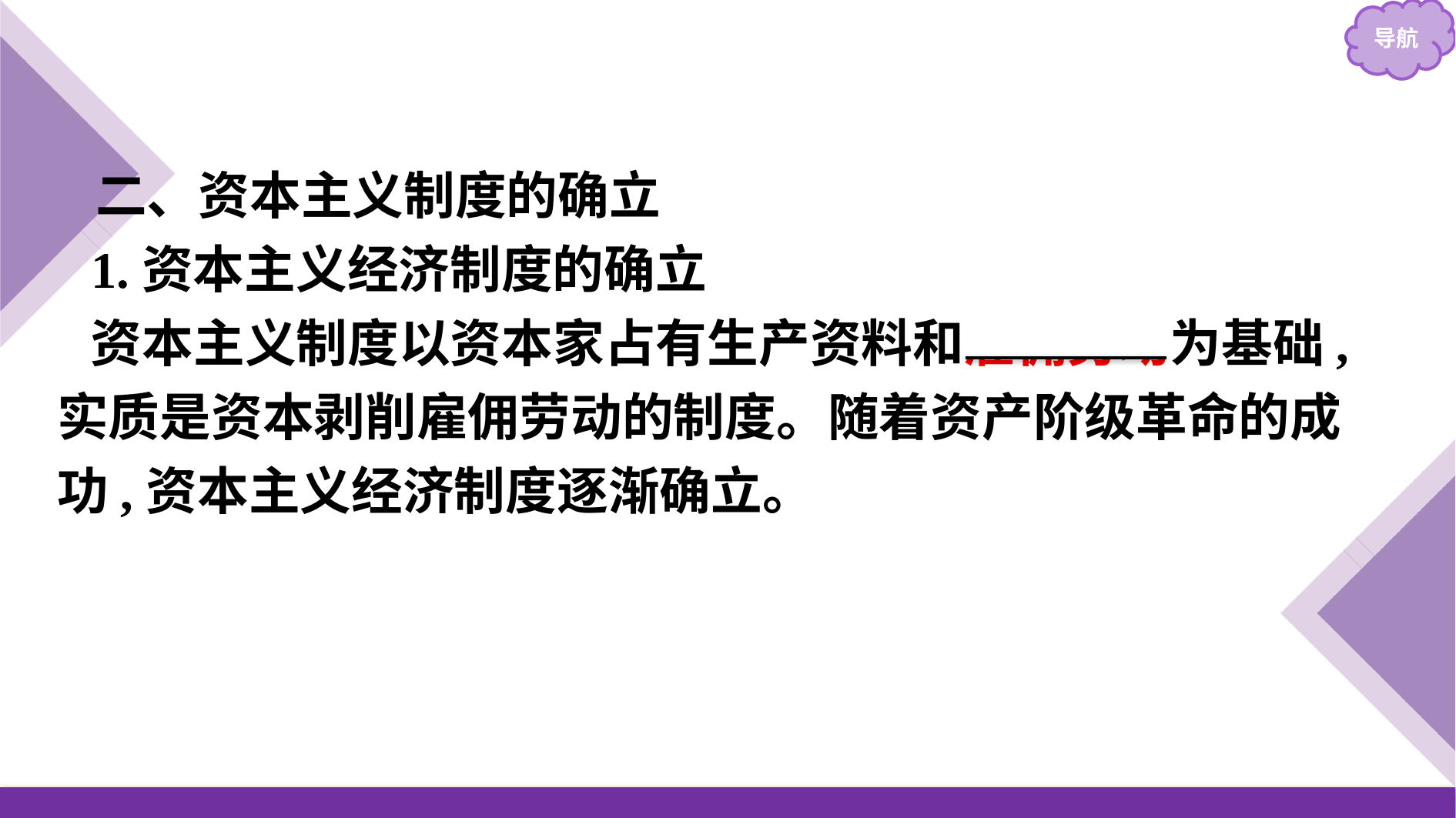

二、资本主义制度的确立
1.资本主义经济制度的确立
资本主义制度以资本家占有生产资料和雇佣劳动为基础,实质是资本剥削雇佣劳动的制度。随着资产阶级革命的成功,资本主义经济制度逐渐确立。